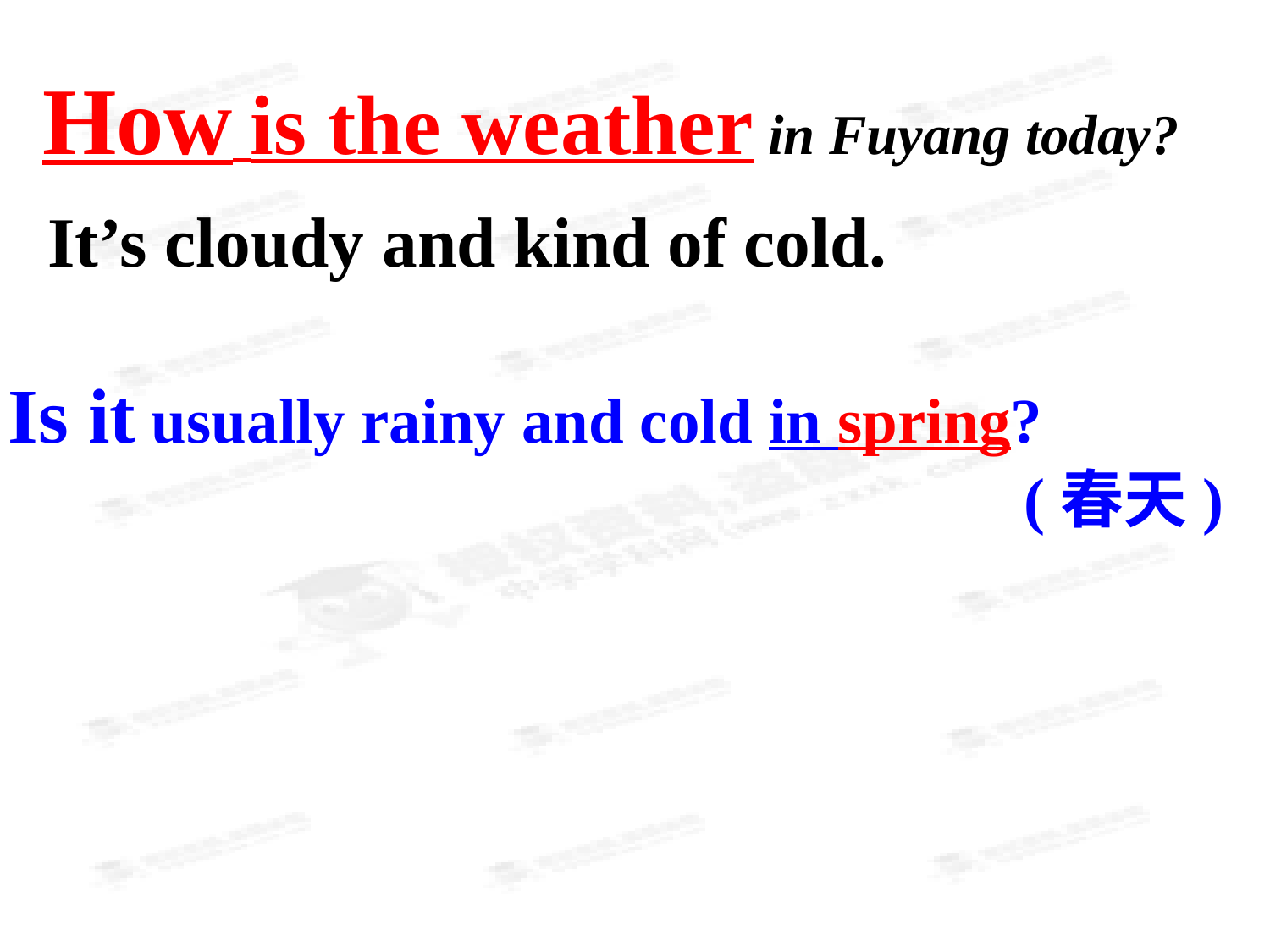

How is the weather in Fuyang today?
It’s cloudy and kind of cold. zxxk
Is it usually rainy and cold in spring?
                                                                (春天)